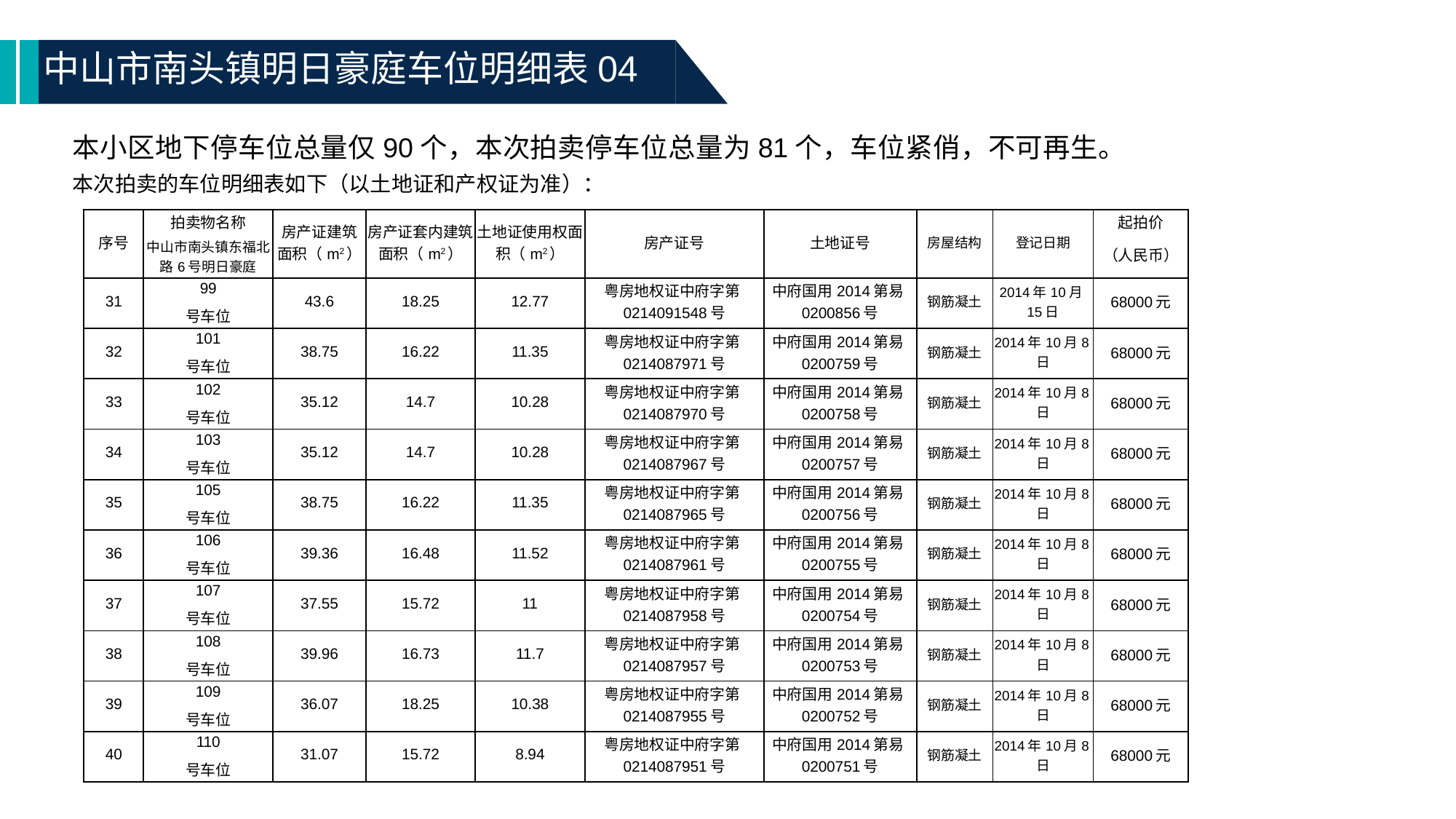

中山市南头镇明日豪庭车位明细表04

本小区地下停车位总量仅90个，本次拍卖停车位总量为81个，车位紧俏，不可再生。
本次拍卖的车位明细表如下（以土地证和产权证为准）：
| 序号 | 拍卖物名称 | 房产证建筑面积（m2） | 房产证套内建筑面积（m2） | 土地证使用权面积（m2） | 房产证号 | 土地证号 | 房屋结构 | 登记日期 | 起拍价 |
| --- | --- | --- | --- | --- | --- | --- | --- | --- | --- |
|  | 中山市南头镇东福北路6号明日豪庭 |  |  |  |  |  |  |  | （人民币） |
| 31 | 99 | 43.6 | 18.25 | 12.77 | 粤房地权证中府字第0214091548号 | 中府国用2014第易0200856号 | 钢筋凝土 | 2014年10月15日 | 68000元 |
|  | 号车位 |  |  |  |  |  |  |  |  |
| 32 | 101 | 38.75 | 16.22 | 11.35 | 粤房地权证中府字第0214087971号 | 中府国用2014第易0200759号 | 钢筋凝土 | 2014年10月8日 | 68000元 |
|  | 号车位 |  |  |  |  |  |  |  |  |
| 33 | 102 | 35.12 | 14.7 | 10.28 | 粤房地权证中府字第0214087970号 | 中府国用2014第易0200758号 | 钢筋凝土 | 2014年10月8日 | 68000元 |
|  | 号车位 |  |  |  |  |  |  |  |  |
| 34 | 103 | 35.12 | 14.7 | 10.28 | 粤房地权证中府字第0214087967号 | 中府国用2014第易0200757号 | 钢筋凝土 | 2014年10月8日 | 68000元 |
|  | 号车位 |  |  |  |  |  |  |  |  |
| 35 | 105 | 38.75 | 16.22 | 11.35 | 粤房地权证中府字第0214087965号 | 中府国用2014第易0200756号 | 钢筋凝土 | 2014年10月8日 | 68000元 |
|  | 号车位 |  |  |  |  |  |  |  |  |
| 36 | 106 | 39.36 | 16.48 | 11.52 | 粤房地权证中府字第0214087961号 | 中府国用2014第易0200755号 | 钢筋凝土 | 2014年10月8日 | 68000元 |
|  | 号车位 |  |  |  |  |  |  |  |  |
| 37 | 107 | 37.55 | 15.72 | 11 | 粤房地权证中府字第0214087958号 | 中府国用2014第易0200754号 | 钢筋凝土 | 2014年10月8日 | 68000元 |
|  | 号车位 |  |  |  |  |  |  |  |  |
| 38 | 108 | 39.96 | 16.73 | 11.7 | 粤房地权证中府字第0214087957号 | 中府国用2014第易0200753号 | 钢筋凝土 | 2014年10月8日 | 68000元 |
|  | 号车位 |  |  |  |  |  |  |  |  |
| 39 | 109 | 36.07 | 18.25 | 10.38 | 粤房地权证中府字第0214087955号 | 中府国用2014第易0200752号 | 钢筋凝土 | 2014年10月8日 | 68000元 |
|  | 号车位 |  |  |  |  |  |  |  |  |
| 40 | 110 | 31.07 | 15.72 | 8.94 | 粤房地权证中府字第0214087951号 | 中府国用2014第易0200751号 | 钢筋凝土 | 2014年10月8日 | 68000元 |
|  | 号车位 |  |  |  |  |  |  |  |  |